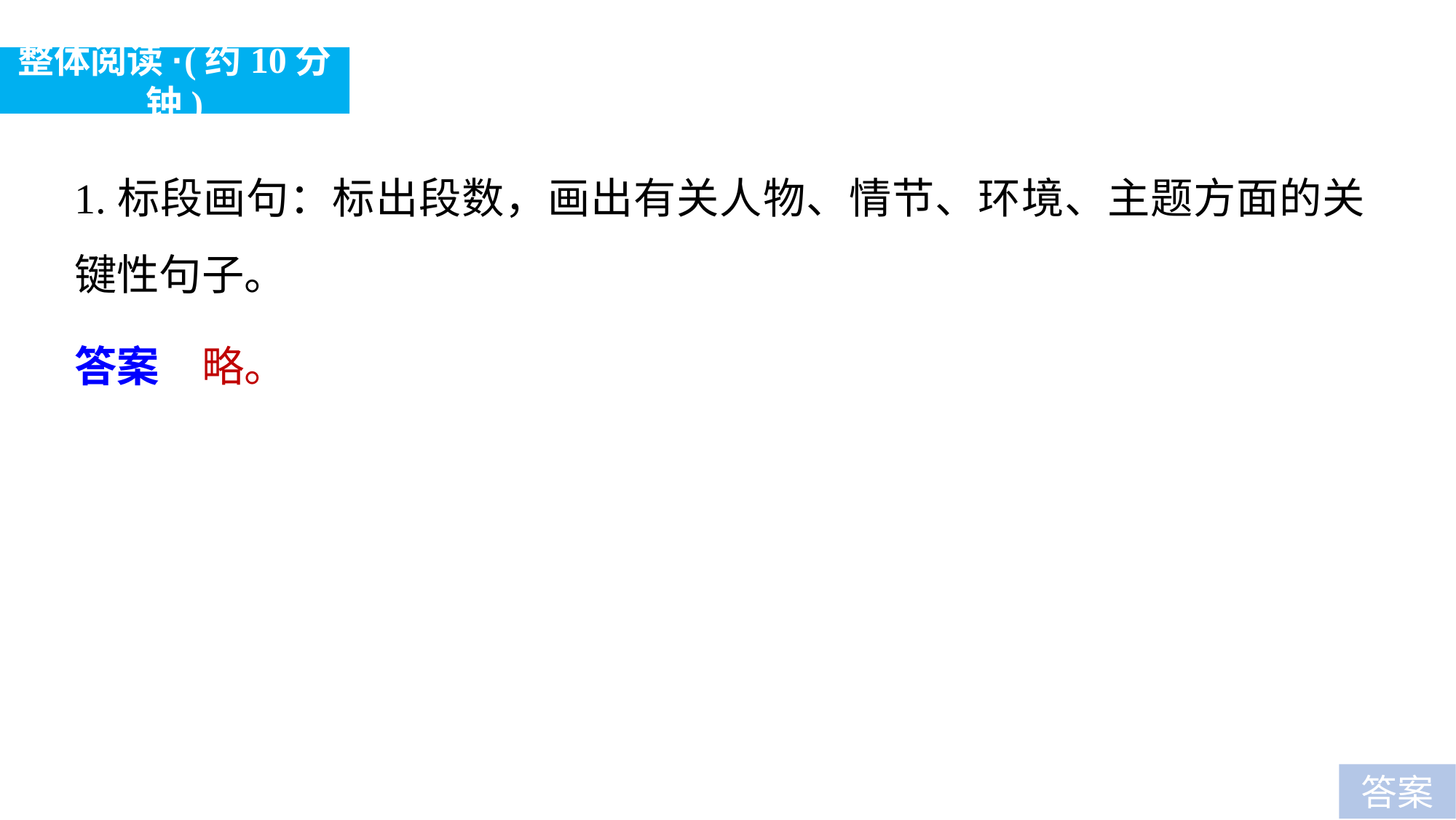

整体阅读·(约10分钟)
1.标段画句：标出段数，画出有关人物、情节、环境、主题方面的关键性句子。
答案　略。
答案